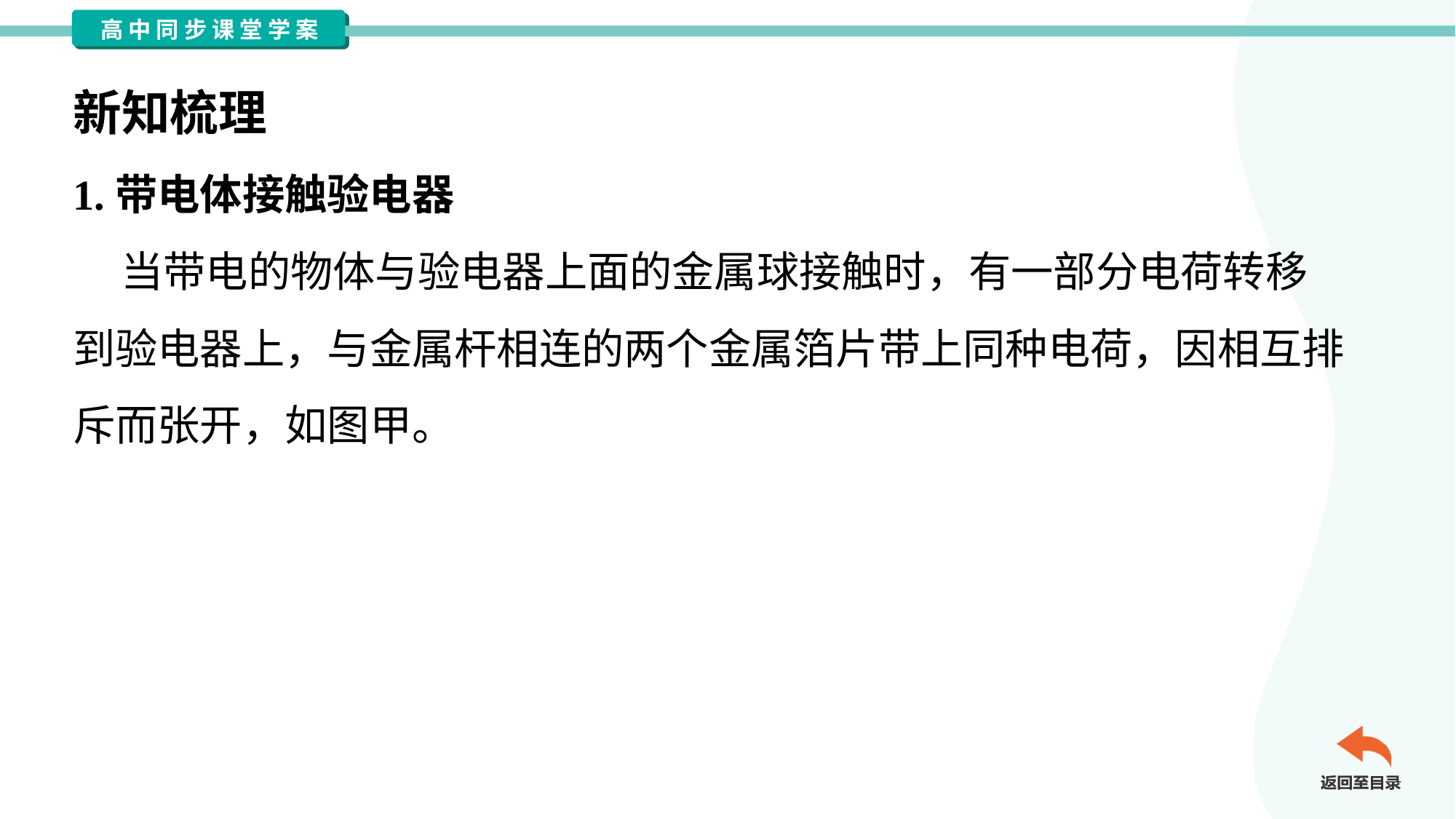

新知梳理
1.带电体接触验电器
    当带电的物体与验电器上面的金属球接触时，有一部分电荷转移
到验电器上，与金属杆相连的两个金属箔片带上同种电荷，因相互排
斥而张开，如图甲。